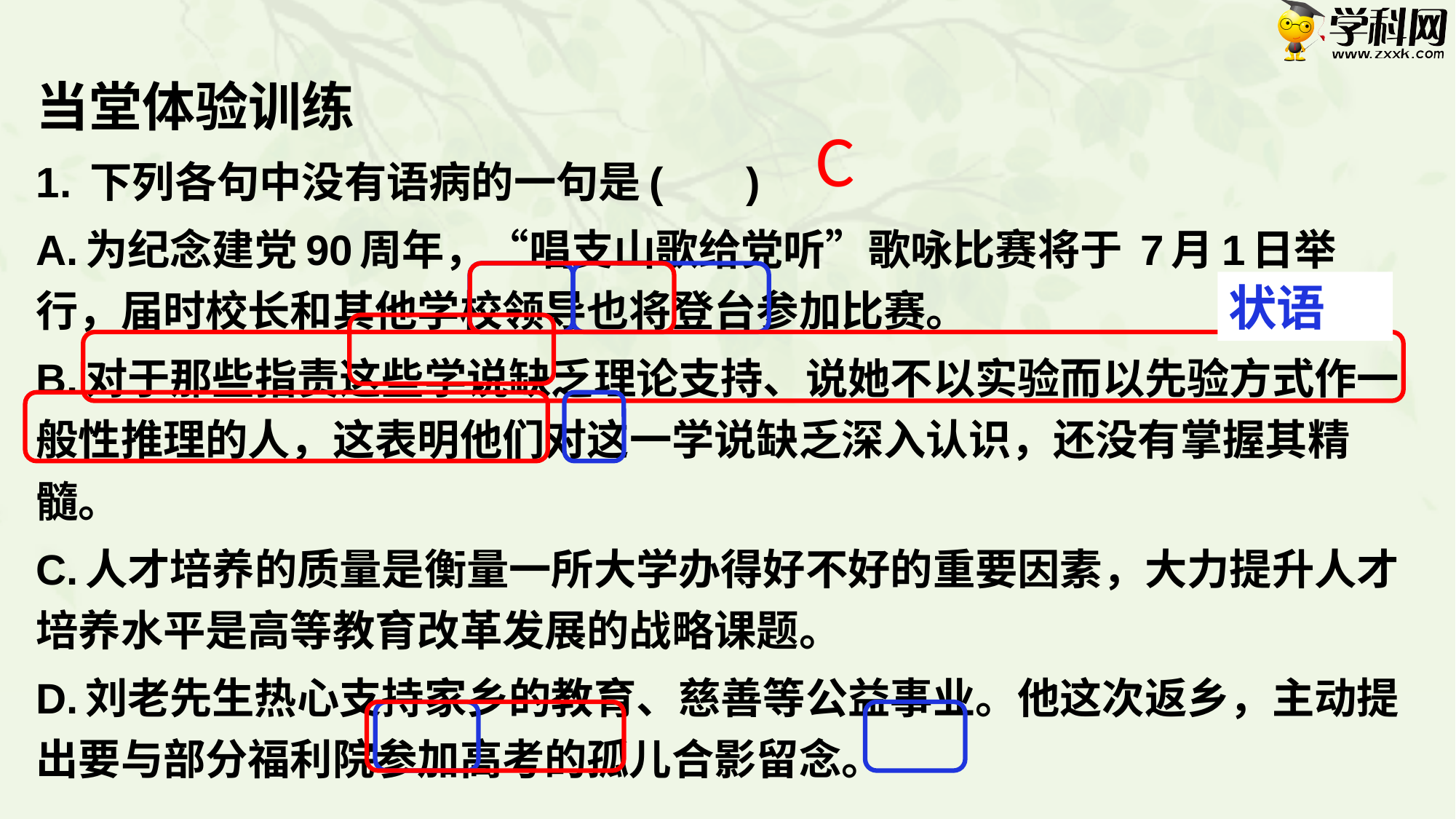

# 当堂体验训练
1. 下列各句中没有语病的一句是(       )
A.为纪念建党90周年，“唱支山歌给党听”歌咏比赛将于 7月1日举行，届时校长和其他学校领导也将登台参加比赛。
B.对于那些指责这些学说缺乏理论支持、说她不以实验而以先验方式作一般性推理的人，这表明他们对这一学说缺乏深入认识，还没有掌握其精髓。
C.人才培养的质量是衡量一所大学办得好不好的重要因素，大力提升人才培养水平是高等教育改革发展的战略课题。
D.刘老先生热心支持家乡的教育、慈善等公益事业。他这次返乡，主动提出要与部分福利院参加高考的孤儿合影留念。

C

状语